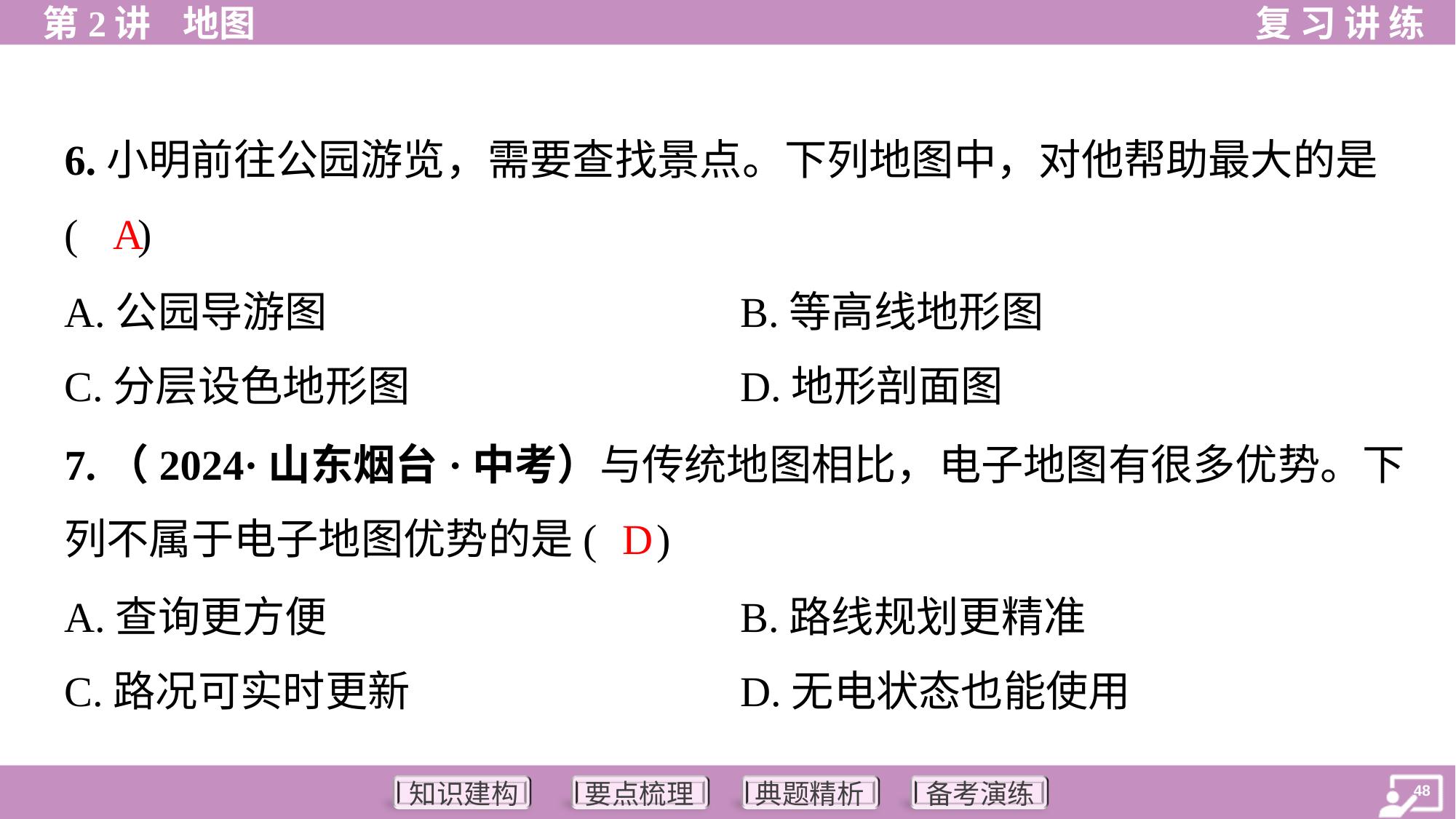

6.小明前往公园游览，需要查找景点。下列地图中，对他帮助最大的是
(     )
A
A.公园导游图	B.等高线地形图
C.分层设色地形图	D.地形剖面图
7.（2024·山东烟台·中考）与传统地图相比，电子地图有很多优势。下
列不属于电子地图优势的是(     )
D
A.查询更方便	B.路线规划更精准
C.路况可实时更新	D.无电状态也能使用